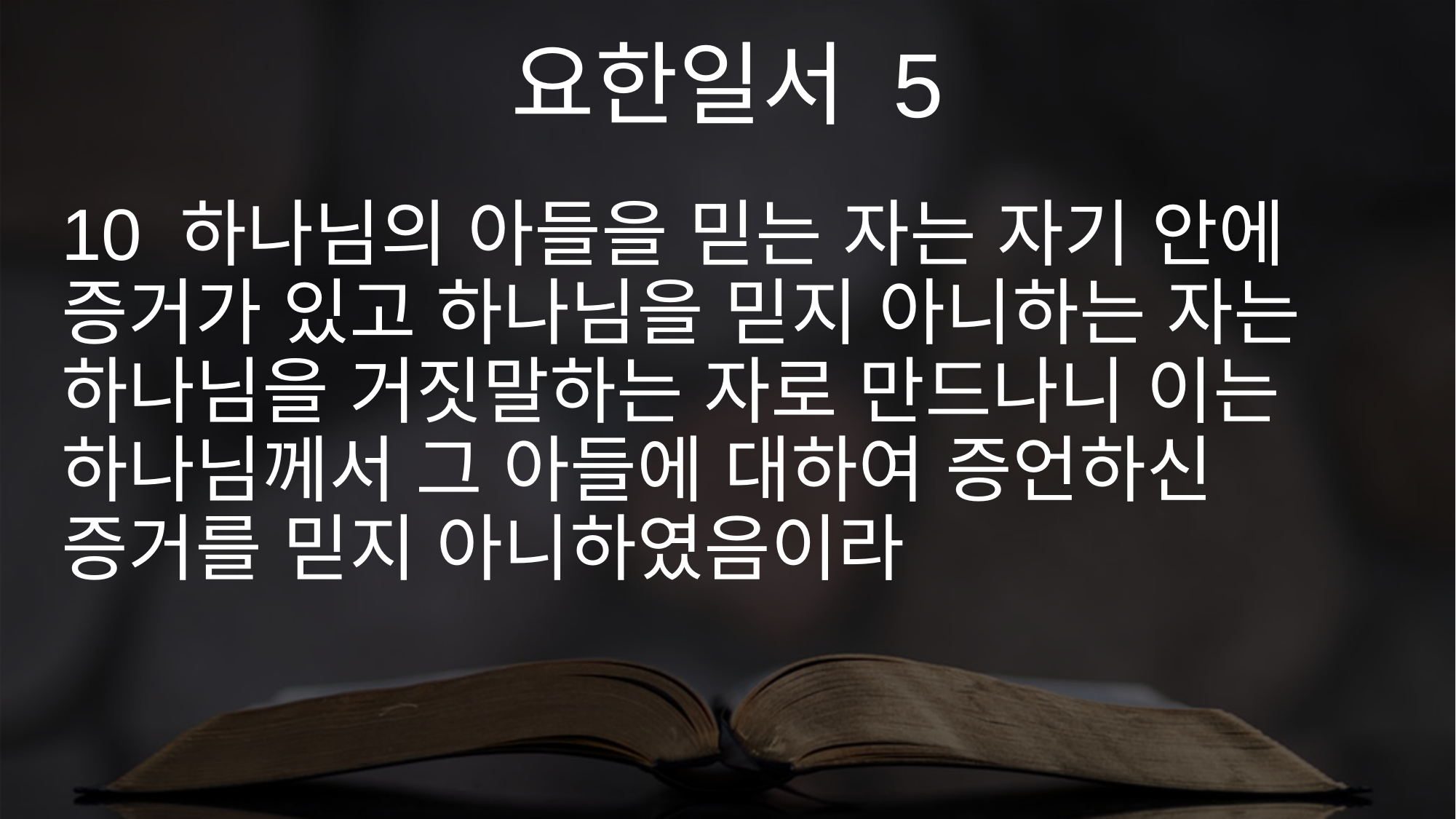

요한일서 5
10 하나님의 아들을 믿는 자는 자기 안에 증거가 있고 하나님을 믿지 아니하는 자는 하나님을 거짓말하는 자로 만드나니 이는 하나님께서 그 아들에 대하여 증언하신 증거를 믿지 아니하였음이라